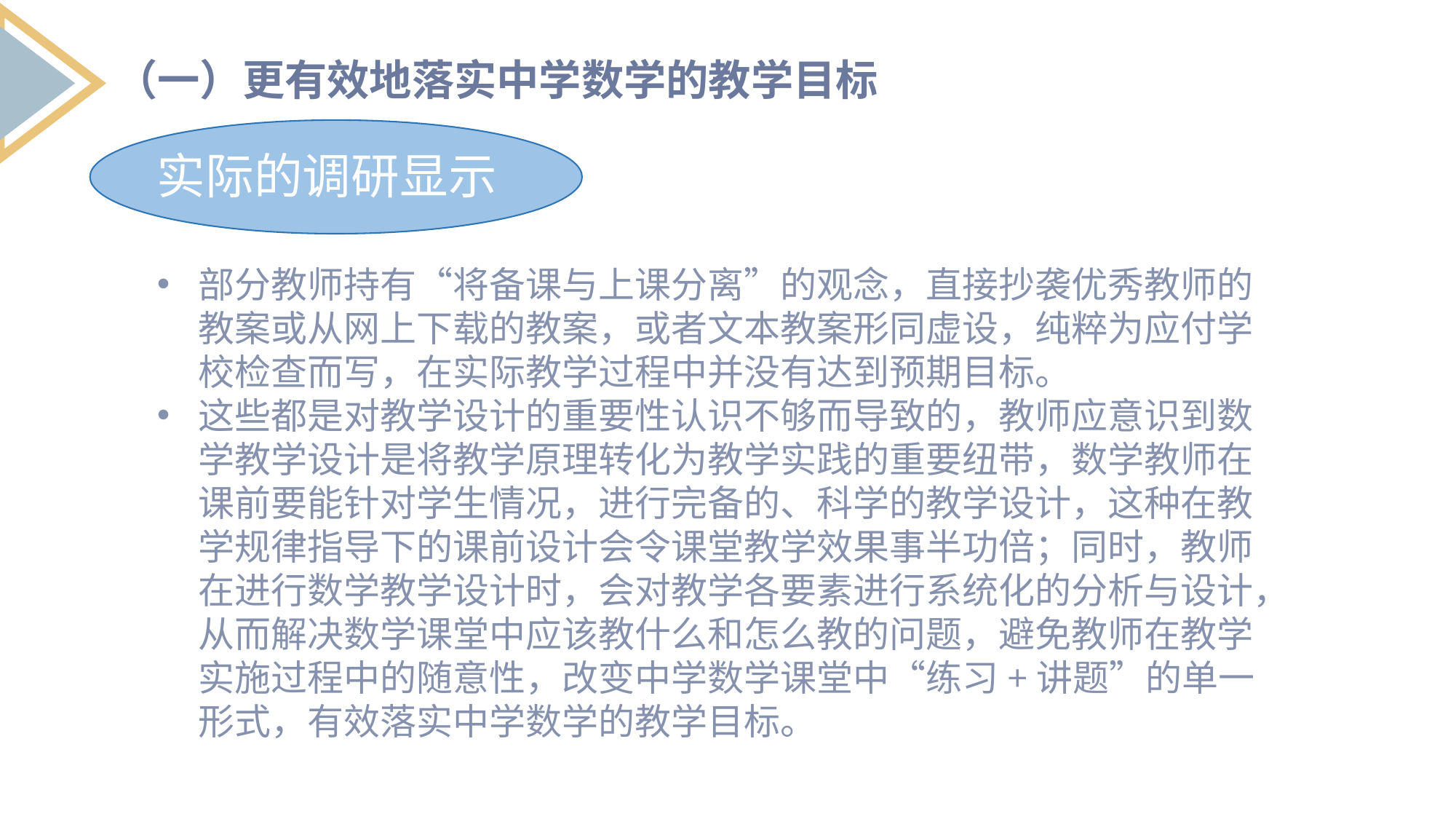

（一）更有效地落实中学数学的教学目标

实际的调研显示

部分教师持有“将备课与上课分离”的观念，直接抄袭优秀教师的教案或从网上下载的教案，或者文本教案形同虚设，纯粹为应付学校检查而写，在实际教学过程中并没有达到预期目标。
这些都是对教学设计的重要性认识不够而导致的，教师应意识到数学教学设计是将教学原理转化为教学实践的重要纽带，数学教师在课前要能针对学生情况，进行完备的、科学的教学设计，这种在教学规律指导下的课前设计会令课堂教学效果事半功倍；同时，教师在进行数学教学设计时，会对教学各要素进行系统化的分析与设计，从而解决数学课堂中应该教什么和怎么教的问题，避免教师在教学实施过程中的随意性，改变中学数学课堂中“练习+讲题”的单一形式，有效落实中学数学的教学目标。